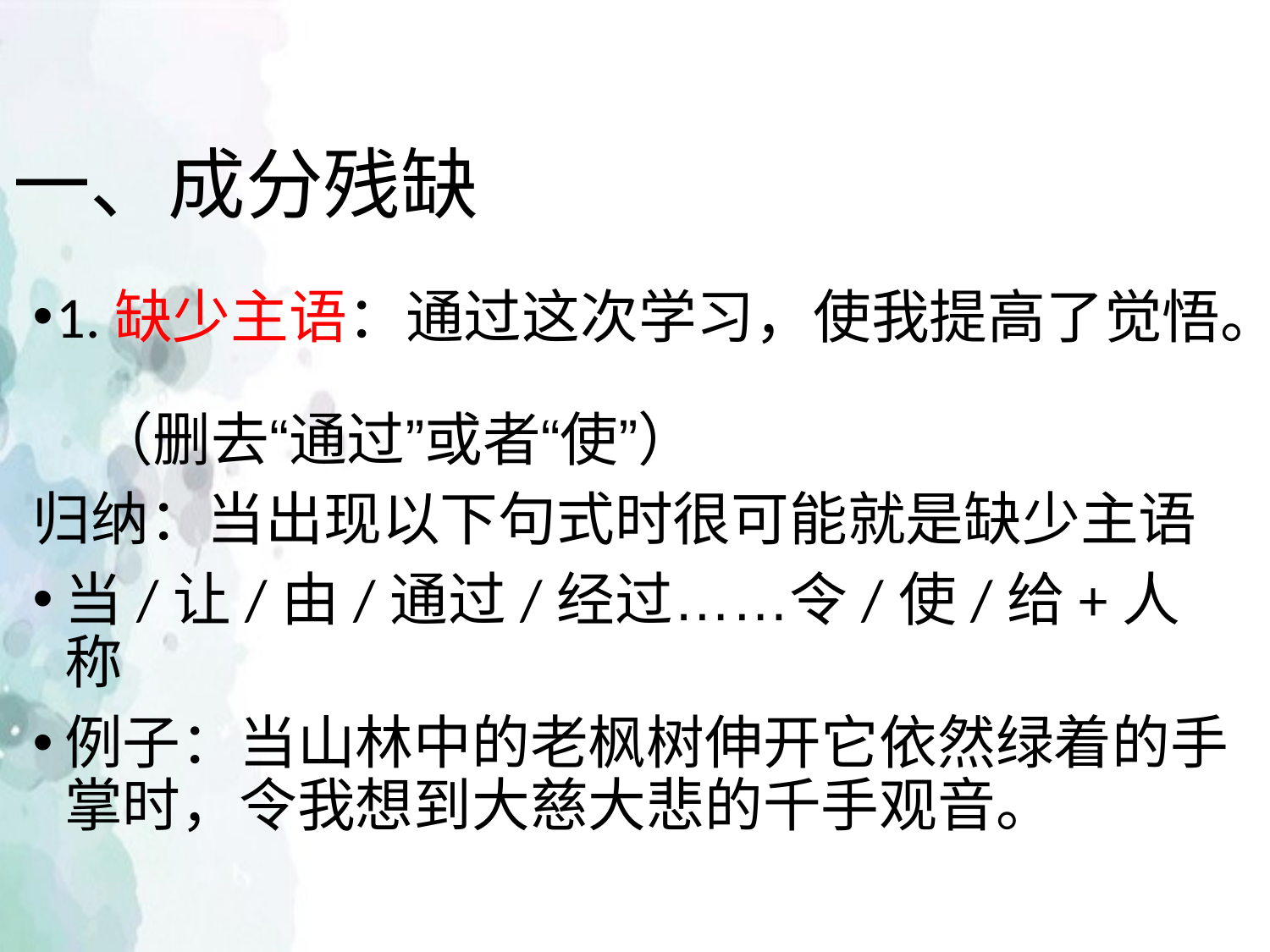

# 一、成分残缺
1.缺少主语：通过这次学习，使我提高了觉悟。
   （删去“通过”或者“使”）
归纳：当出现以下句式时很可能就是缺少主语
当/让/由/通过/经过……令/使/给+人称
例子：当山林中的老枫树伸开它依然绿着的手掌时，令我想到大慈大悲的千手观音。